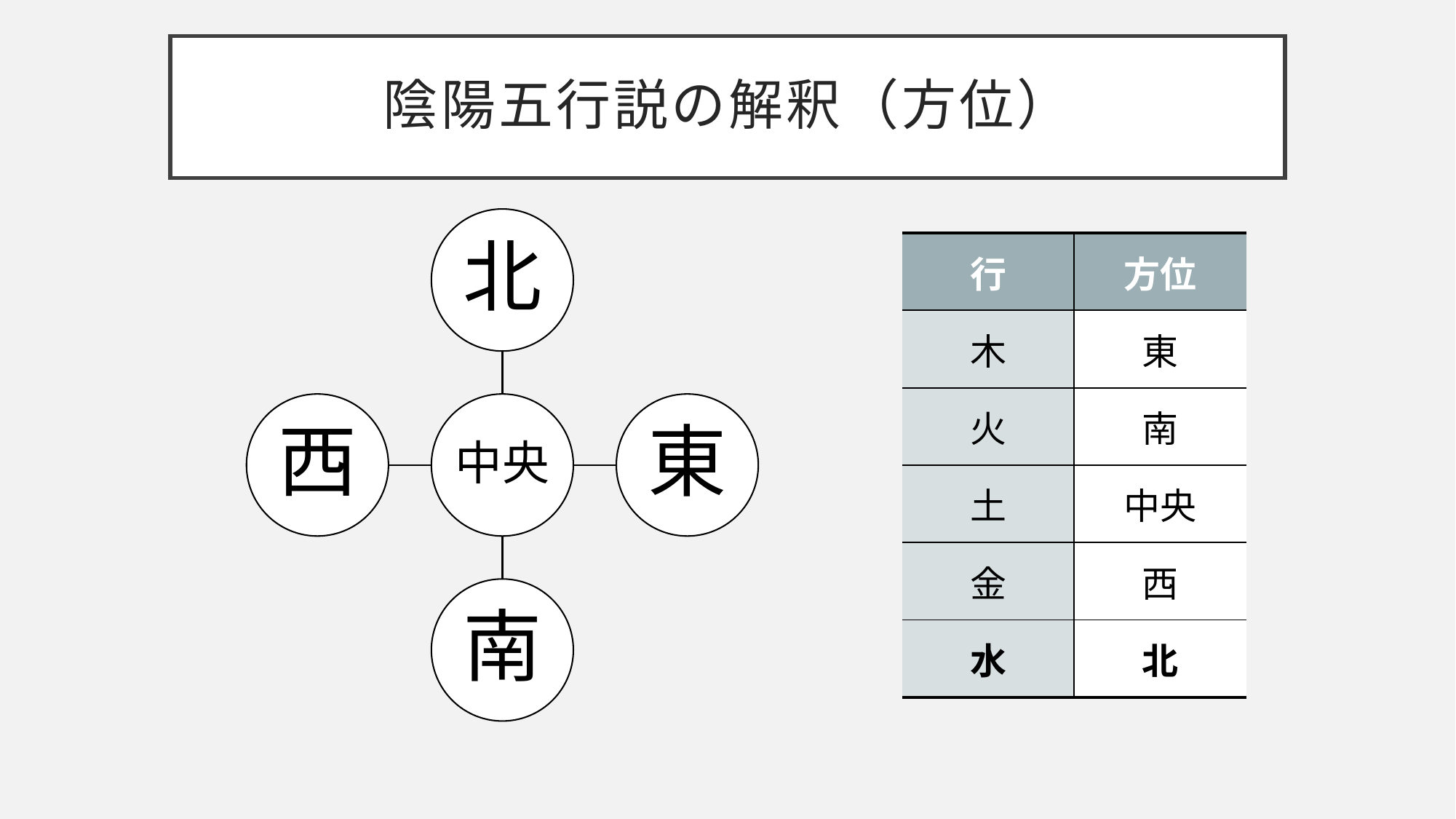

# 陰陽五行説の解釈（方位）
中央

北

東

南

西
| 行 | 方位 |
| --- | --- |
| 木 | 東 |
| 火 | 南 |
| 土 | 中央 |
| 金 | 西 |
| 水 | 北 |